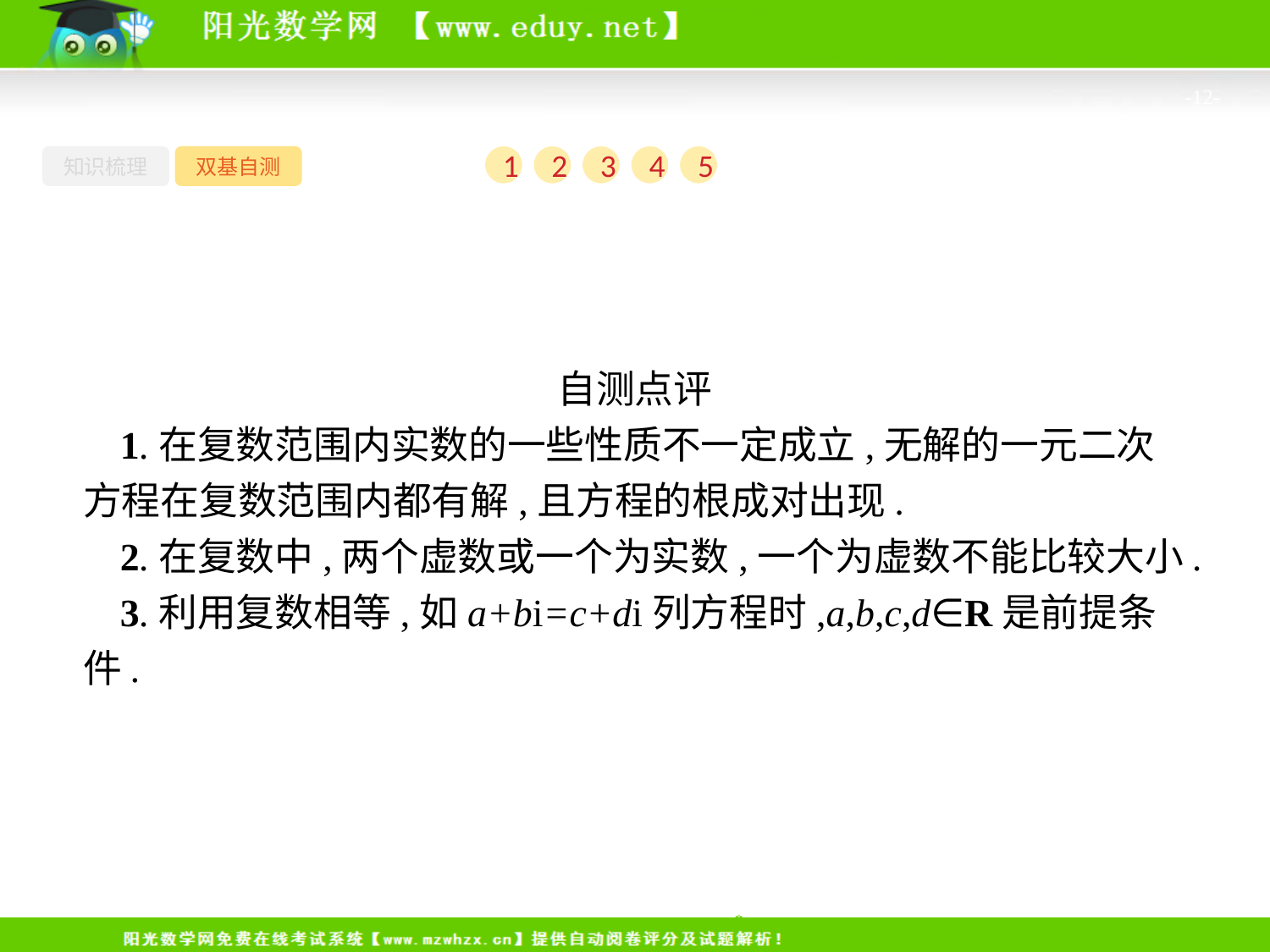

-12-
知识梳理
双基自测
1
2
3
4
5
自测点评
1.在复数范围内实数的一些性质不一定成立,无解的一元二次方程在复数范围内都有解,且方程的根成对出现.
2.在复数中,两个虚数或一个为实数,一个为虚数不能比较大小.
3.利用复数相等,如a+bi=c+di列方程时,a,b,c,d∈R是前提条件.